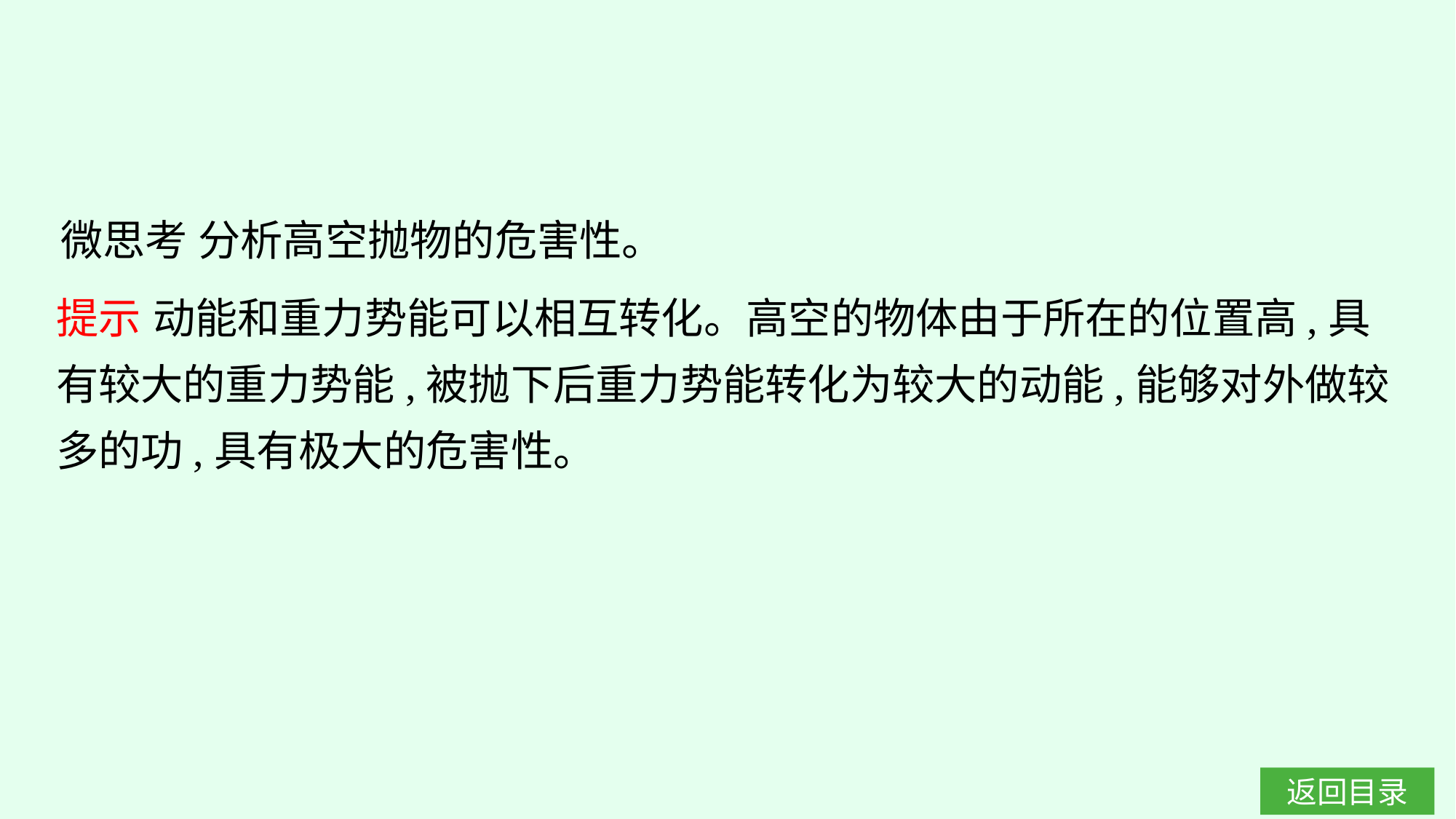

微思考 分析高空抛物的危害性。
提示 动能和重力势能可以相互转化。高空的物体由于所在的位置高,具有较大的重力势能,被抛下后重力势能转化为较大的动能,能够对外做较多的功,具有极大的危害性。